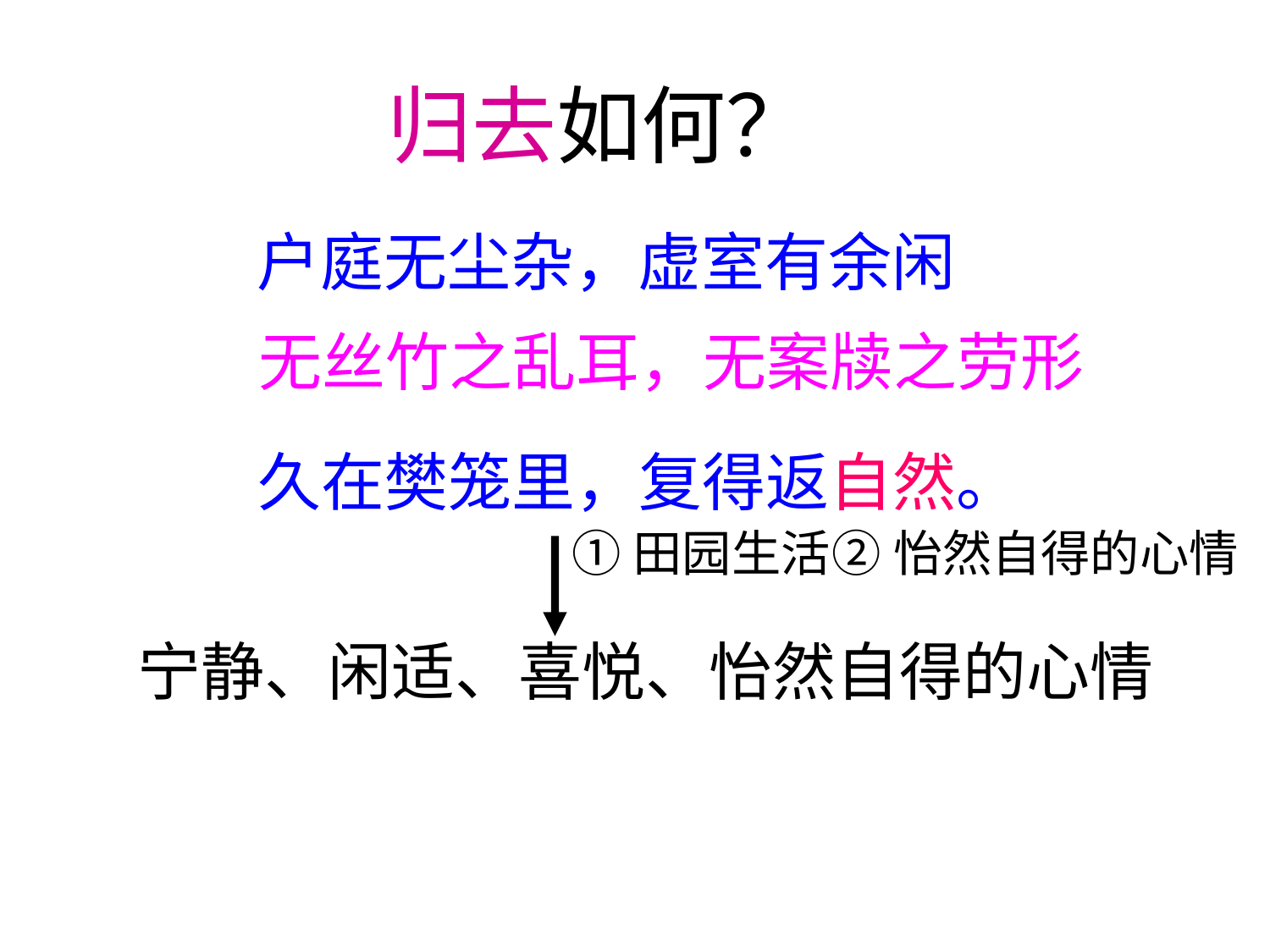

归去如何？
户庭无尘杂，虚室有余闲
无丝竹之乱耳，无案牍之劳形
久在樊笼里，复得返自然。
①田园生活
②怡然自得的心情

宁静、闲适、喜悦、怡然自得的心情